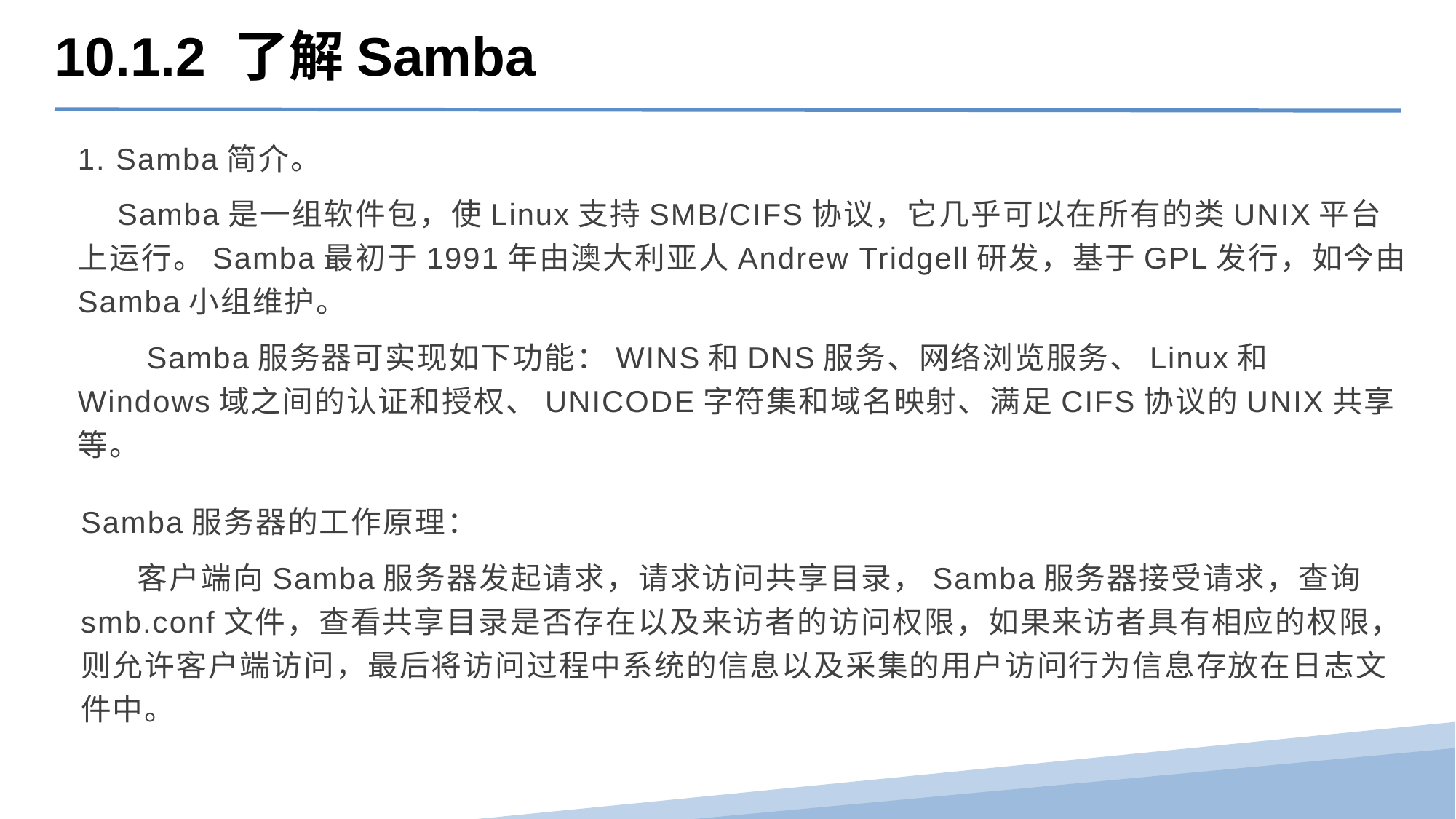

10.1.2 了解Samba
1. Samba简介。
    Samba是一组软件包，使Linux支持SMB/CIFS协议，它几乎可以在所有的类UNIX平台上运行。Samba最初于1991年由澳大利亚人Andrew Tridgell研发，基于GPL发行，如今由Samba小组维护。
       Samba服务器可实现如下功能：WINS和DNS服务、网络浏览服务、Linux和Windows域之间的认证和授权、UNICODE字符集和域名映射、满足CIFS协议的UNIX共享等。

Samba服务器的工作原理：
      客户端向Samba服务器发起请求，请求访问共享目录，Samba服务器接受请求，查询smb.conf文件，查看共享目录是否存在以及来访者的访问权限，如果来访者具有相应的权限，则允许客户端访问，最后将访问过程中系统的信息以及采集的用户访问行为信息存放在日志文件中。